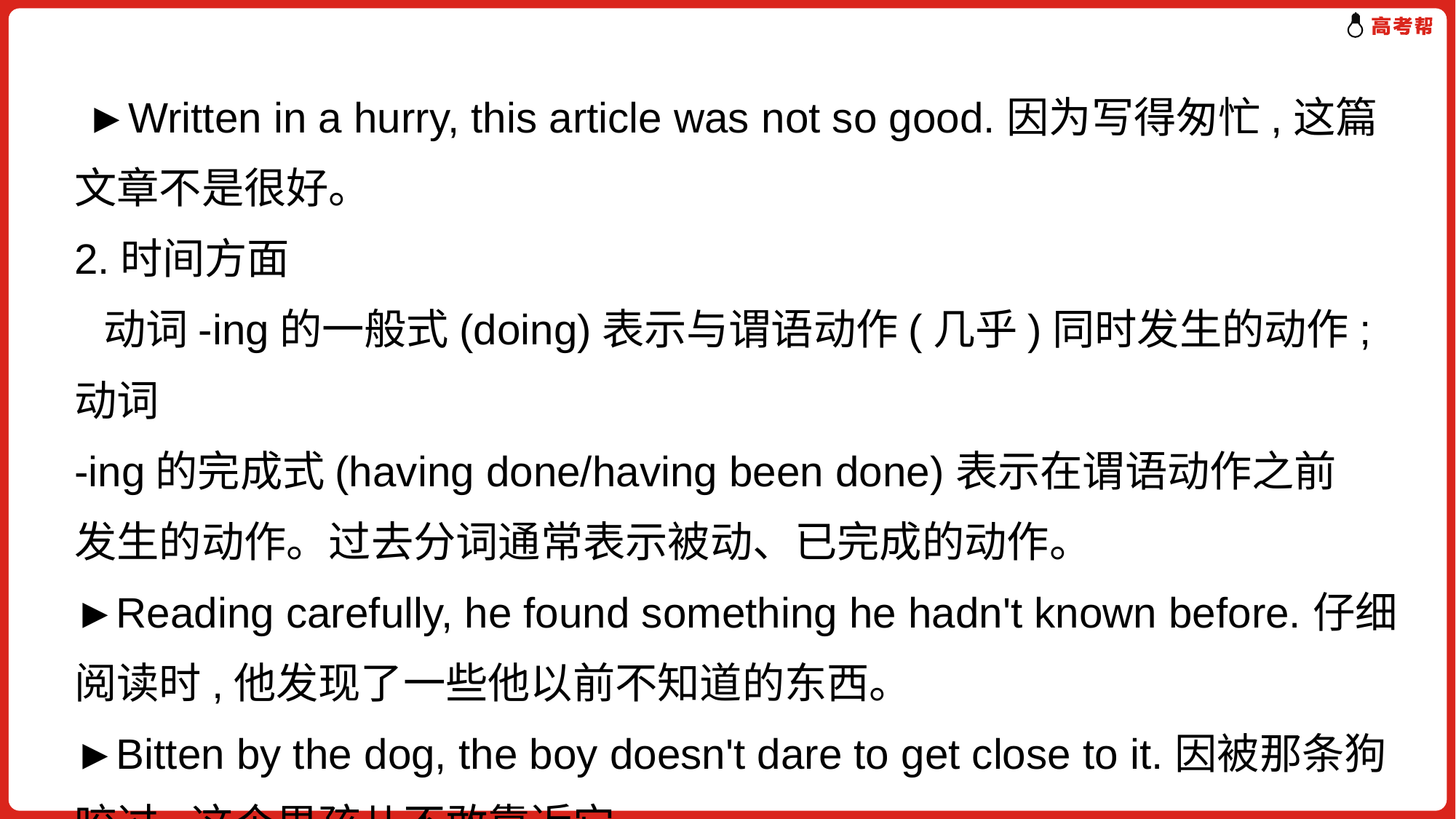

►Written in a hurry, this article was not so good.因为写得匆忙,这篇文章不是很好。
2.时间方面
  动词-ing的一般式(doing)表示与谓语动作(几乎)同时发生的动作;动词
-ing的完成式(having done/having been done)表示在谓语动作之前
发生的动作。过去分词通常表示被动、已完成的动作。
►Reading carefully, he found something he hadn't known before.仔细阅读时,他发现了一些他以前不知道的东西。
►Bitten by the dog, the boy doesn't dare to get close to it.因被那条狗咬过,这个男孩儿不敢靠近它。